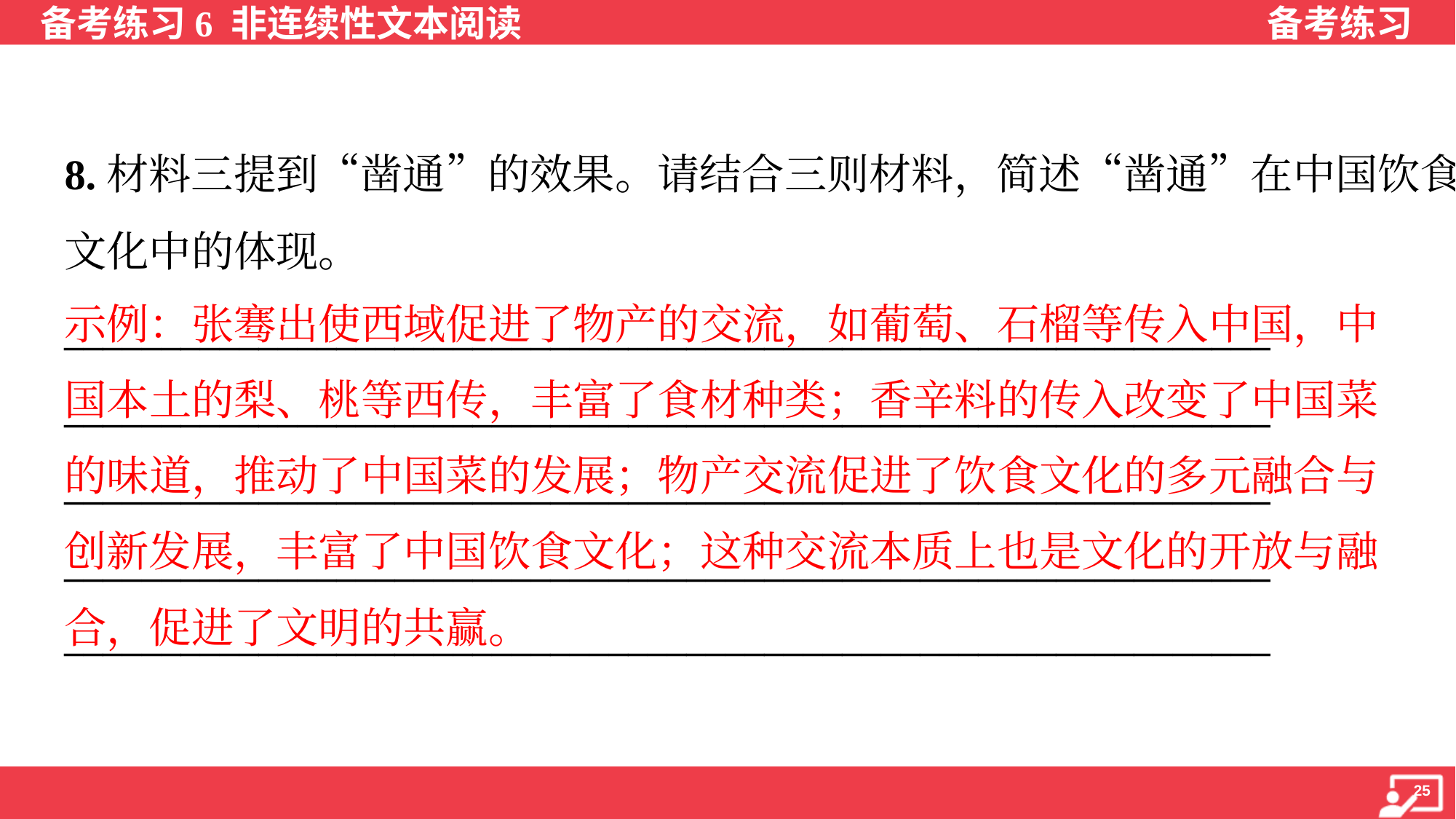

8.材料三提到“凿通”的效果。请结合三则材料，简述“凿通”在中国饮食
文化中的体现。
______________________________________________________________
______________________________________________________________
______________________________________________________________
______________________________________________________________
______________________________________________________________
示例：张骞出使西域促进了物产的交流，如葡萄、石榴等传入中国，中
国本土的梨、桃等西传，丰富了食材种类；香辛料的传入改变了中国菜
的味道，推动了中国菜的发展；物产交流促进了饮食文化的多元融合与
创新发展，丰富了中国饮食文化；这种交流本质上也是文化的开放与融
合，促进了文明的共赢。